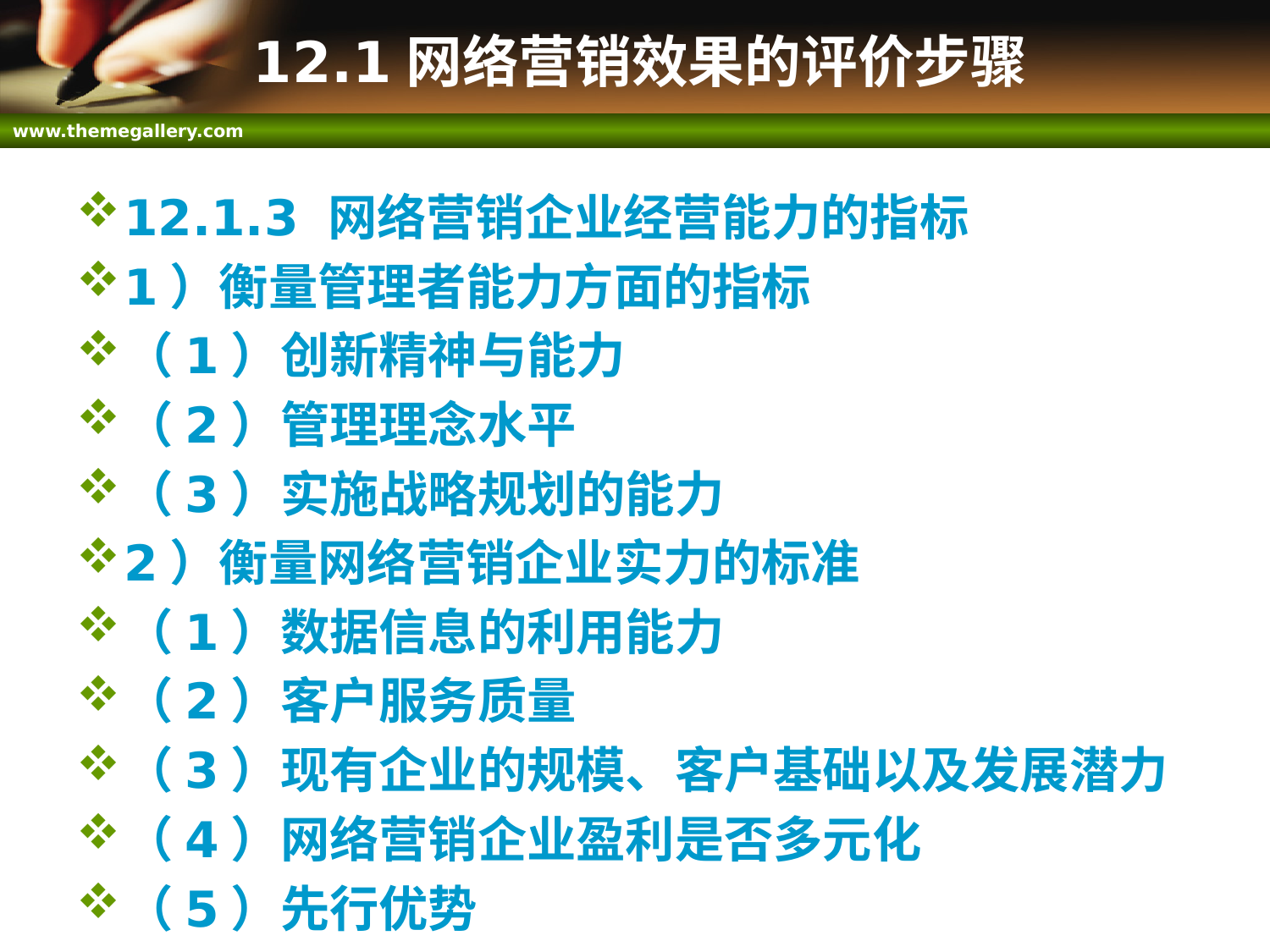

# 12.1网络营销效果的评价步骤
12.1.3 网络营销企业经营能力的指标
1）衡量管理者能力方面的指标
（1）创新精神与能力
（2）管理理念水平
（3）实施战略规划的能力
2）衡量网络营销企业实力的标准
（1）数据信息的利用能力
（2）客户服务质量
（3）现有企业的规模、客户基础以及发展潜力
（4）网络营销企业盈利是否多元化
（5）先行优势